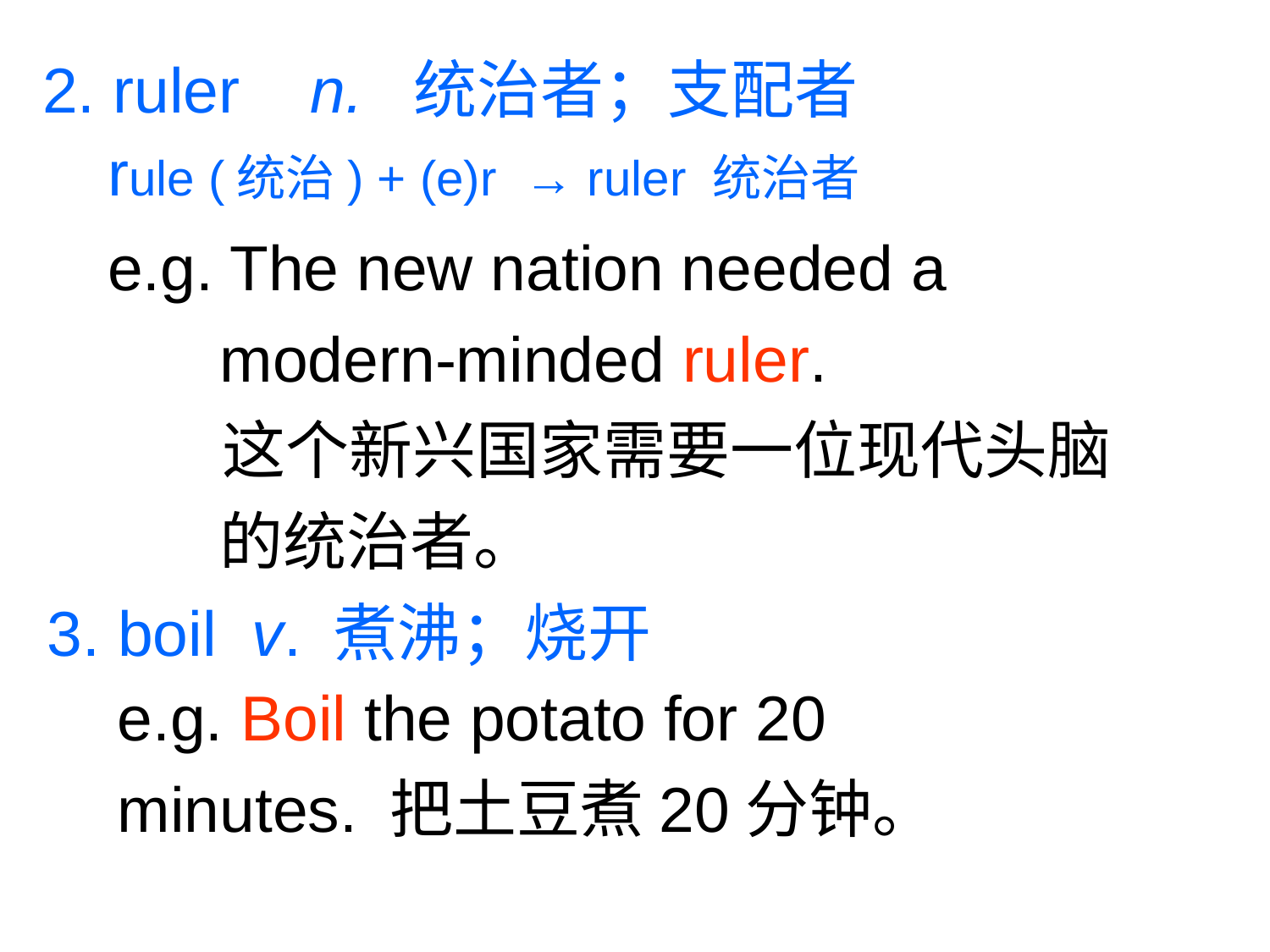

2. ruler    n.  统治者；支配者
rule (统治) + (e)r  → ruler 统治者
e.g. The new nation needed a modern-minded ruler.
       这个新兴国家需要一位现代头脑的统治者。
3. boil  v. 煮沸；烧开
e.g. Boil the potato for 20 minutes. 把土豆煮20分钟。